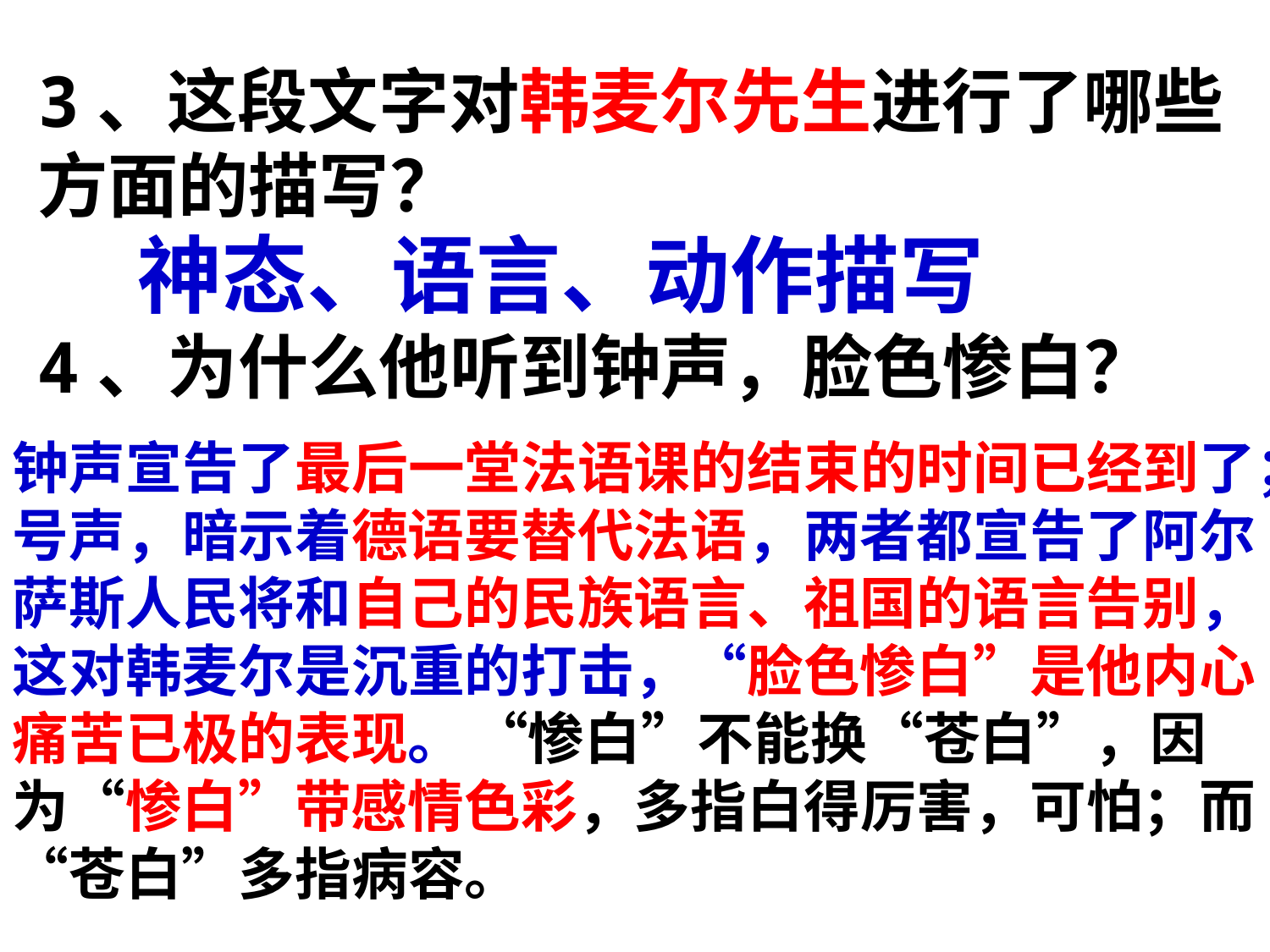

3、这段文字对韩麦尔先生进行了哪些方面的描写？
神态、语言、动作描写
4、为什么他听到钟声，脸色惨白？
钟声宣告了最后一堂法语课的结束的时间已经到了；号声，暗示着德语要替代法语，两者都宣告了阿尔萨斯人民将和自己的民族语言、祖国的语言告别，这对韩麦尔是沉重的打击，“脸色惨白”是他内心痛苦已极的表现。 “惨白”不能换“苍白”，因为“惨白”带感情色彩，多指白得厉害，可怕；而“苍白”多指病容。